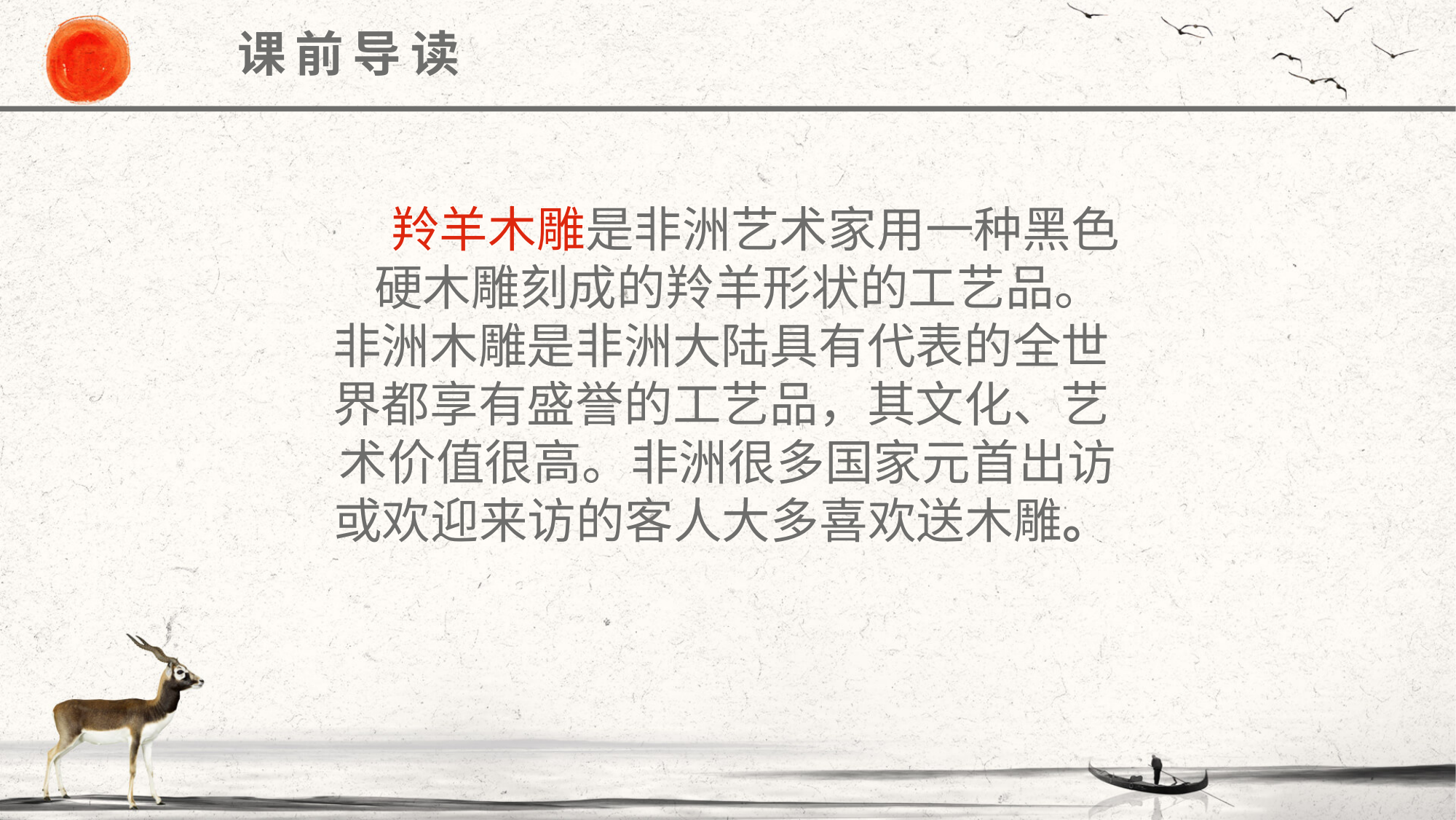

课前导读

    羚羊木雕是非洲艺术家用一种黑色   硬木雕刻成的羚羊形状的工艺品。
非洲木雕是非洲大陆具有代表的全世
界都享有盛誉的工艺品，其文化、艺
术价值很高。非洲很多国家元首出访
或欢迎来访的客人大多喜欢送木雕。